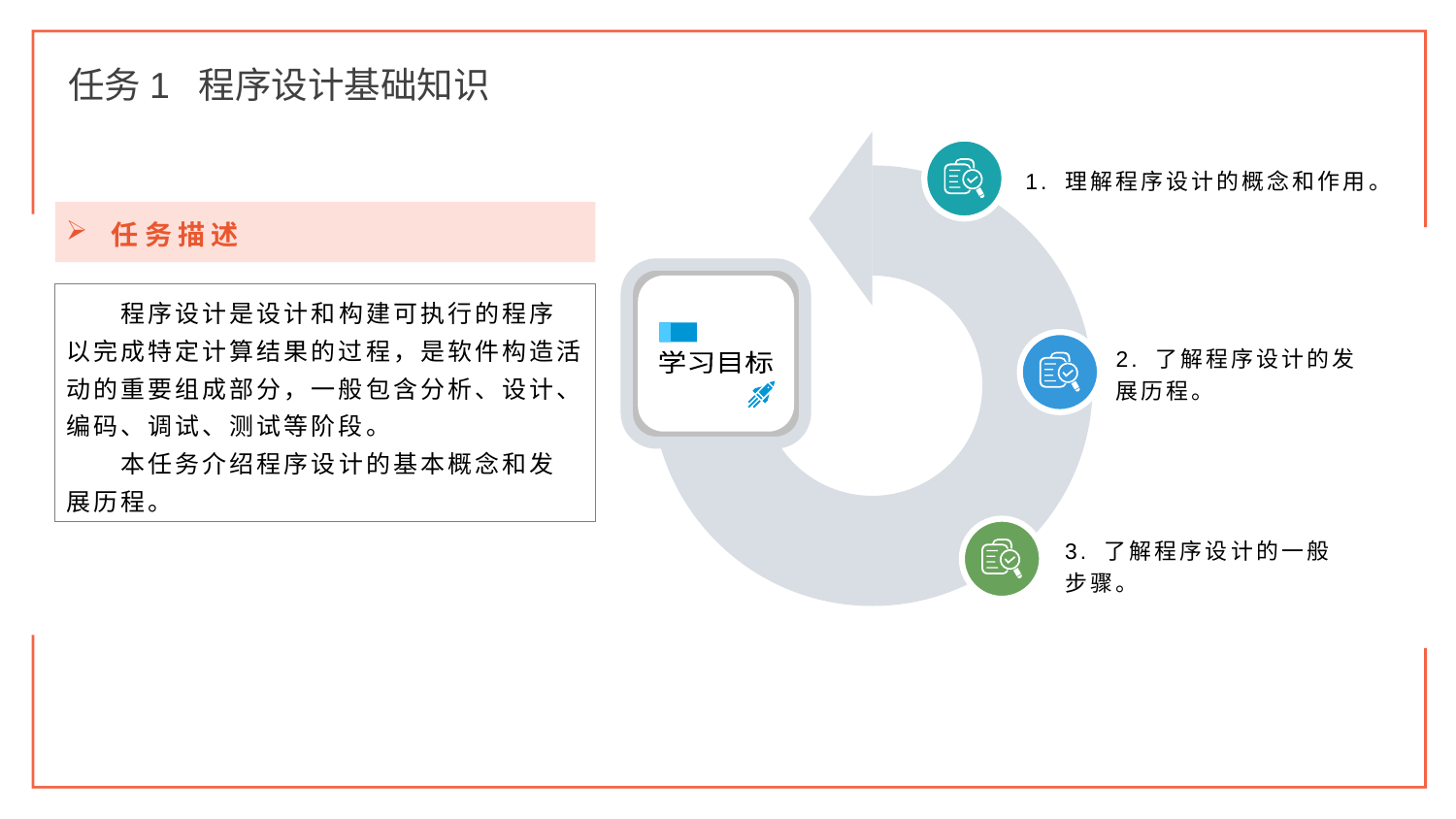

任务1  程序设计基础知识
1. 理解程序设计的概念和作用。

2. 了解程序设计的发展历程。

学习目标

3. 了解程序设计的一般步骤。

任务描述
程序设计是设计和构建可执行的程序以完成特定计算结果的过程，是软件构造活动的重要组成部分，一般包含分析、设计、编码、调试、测试等阶段。
本任务介绍程序设计的基本概念和发展历程。